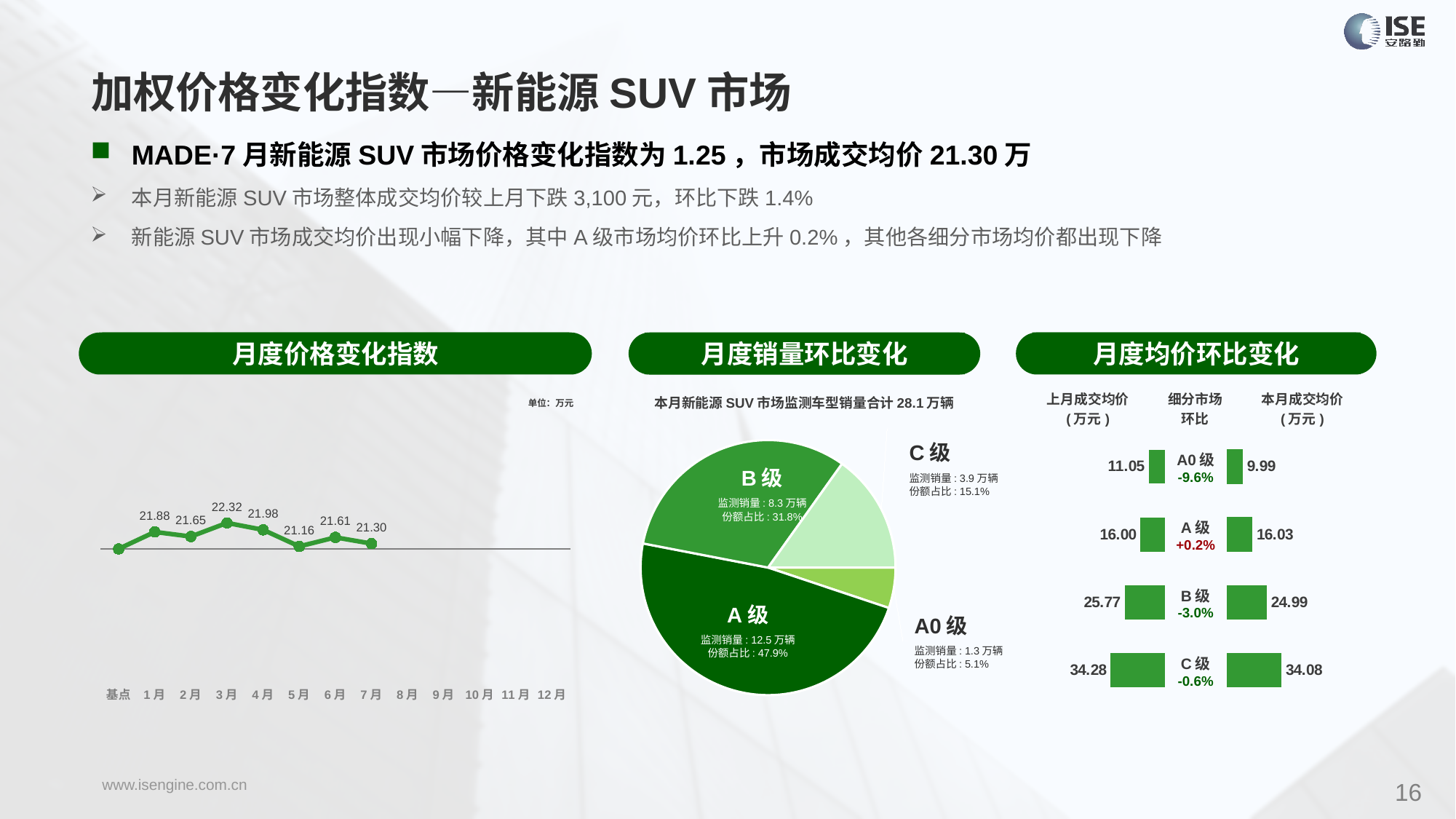

加权价格变化指数—新能源SUV市场
MADE·7月新能源SUV市场价格变化指数为1.25，市场成交均价21.30万
本月新能源SUV市场整体成交均价较上月下跌3,100元，环比下跌1.4%
新能源SUV市场成交均价出现小幅下降，其中A级市场均价环比上升0.2%，其他各细分市场均价都出现下降
月度价格变化指数

月度均价环比变化

月度销量环比变化

### Chart

| Category | Y2023 |
|---|---|
| 基点 | 0.0 |
| 1月 | 3.98 |
| 2月 | 2.9 |
| 3月 | 6.09 |
| 4月 | 4.47 |
| 5月 | 0.59 |
| 6月 | 2.71 |
| 7月 | 1.25 |
| 8月 | None |
| 9月 | None |
| 10月 | None |
| 11月 | None |
| 12月 | None |
本月新能源SUV市场监测车型销量合计28.1万辆
| 上月成交均价 (万元) | 细分市场 环比 | 本月成交均价 (万元) |
| --- | --- | --- |
单位：万元

### Chart

| Category | 细分市场 |
|---|---|
| A0级 | 13389.0 |
| A级 | 124935.0 |
| B级 | 83000.0 |
| C级 | 39477.0 |
C级
监测销量: 3.9万辆
份额占比: 15.1%
| A0级 -9.6% |
| --- |
| A级 +0.2% |
| B级 -3.0% |
| C级 -0.6% |

### Chart

| Category | 成交均价 |
|---|---|
| A0 | 11.05 |
| A | 16.0 |
| B | 25.77 |
| C | 34.28 |

### Chart

| Category | 金额 |
|---|---|
| A0 | 9.987896034058588 |
| A | 16.02567165005823 |
| B | 24.99006048192775 |
| C | 34.079313524331575 |
B级
监测销量: 8.3万辆
份额占比: 31.8%
A级
监测销量: 12.5万辆
份额占比: 47.9%
A0级
监测销量: 1.3万辆
份额占比: 5.1%
16